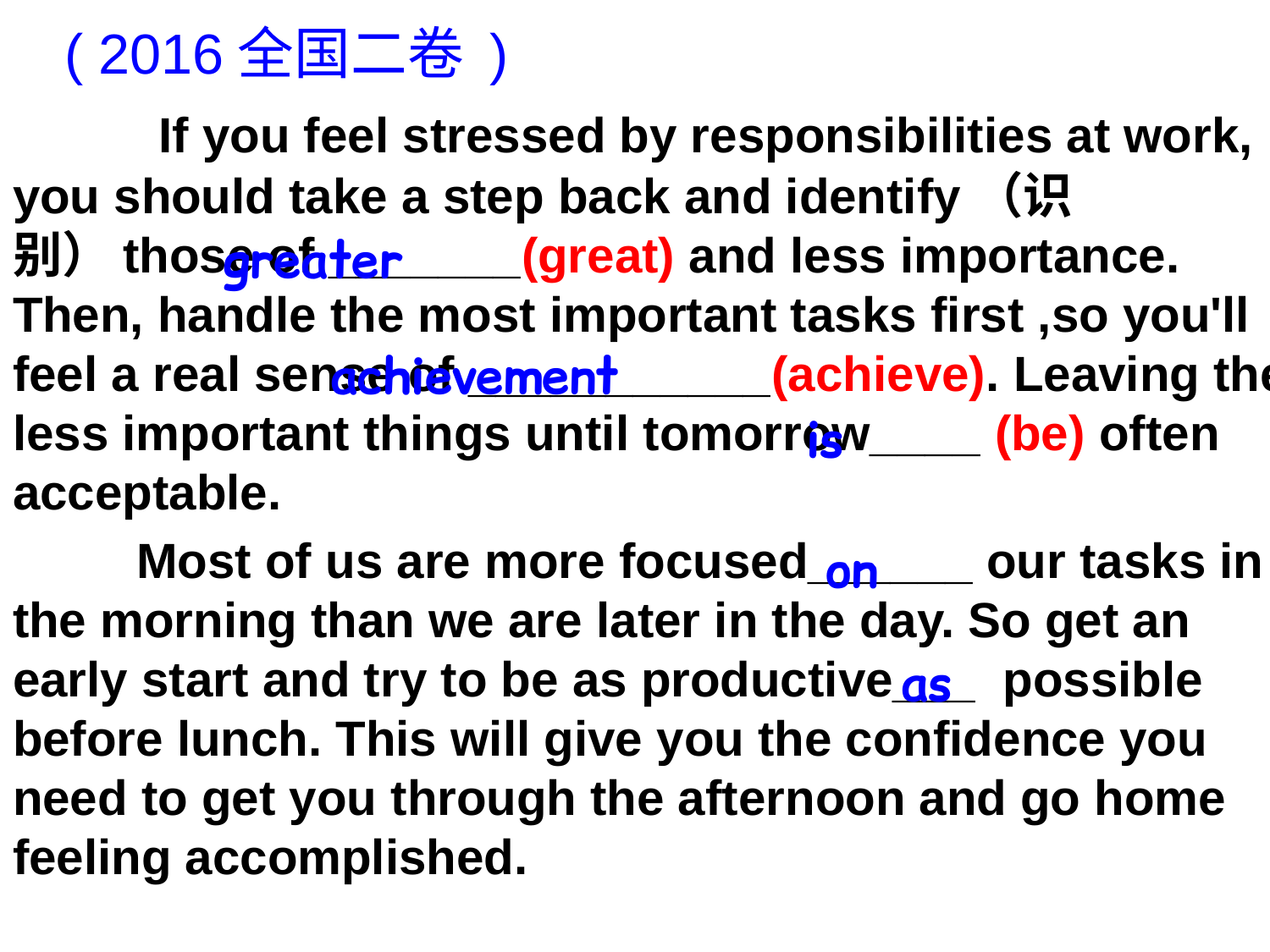

( 2016全国二卷 )
           If you feel stressed by responsibilities at work, you should take a step back and identify（识别）those of _______(great) and less importance. Then, handle the most important tasks first ,so you'll feel a real sense of ___________(achieve). Leaving the less important things until tomorrow____ (be) often acceptable.
         Most of us are more focused______ our tasks in the morning than we are later in the day. So get an early start and try to be as productive___  possible before lunch. This will give you the confidence you need to get you through the afternoon and go home feeling accomplished.
greater
 achievement
is
on
as